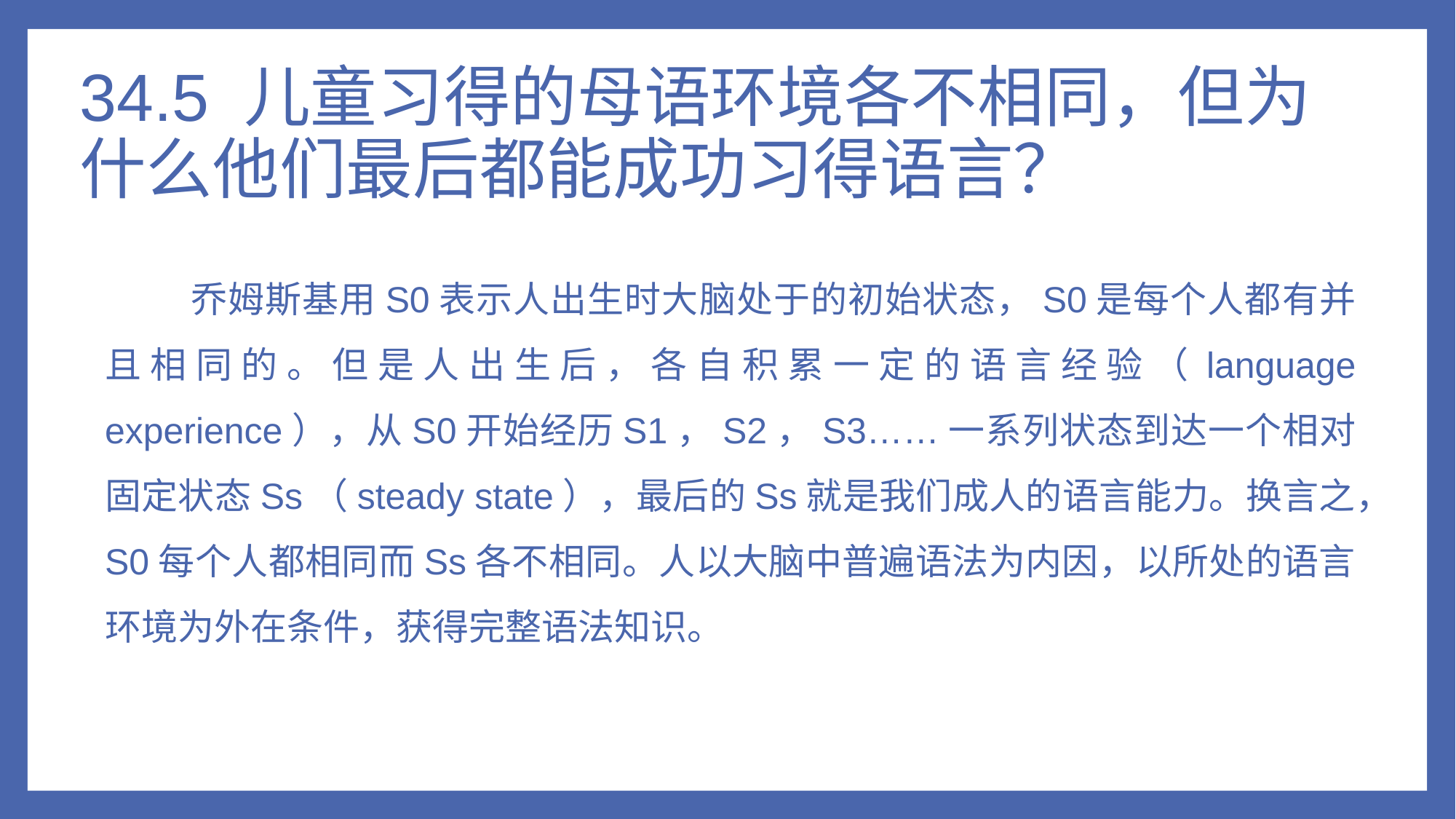

# 34.5 儿童习得的母语环境各不相同，但为什么他们最后都能成功习得语言？
乔姆斯基用S0表示人出生时大脑处于的初始状态，S0是每个人都有并且相同的。但是人出生后，各自积累一定的语言经验（language experience），从S0开始经历S1，S2，S3……一系列状态到达一个相对固定状态Ss（steady state），最后的Ss就是我们成人的语言能力。换言之，S0每个人都相同而Ss各不相同。人以大脑中普遍语法为内因，以所处的语言环境为外在条件，获得完整语法知识。